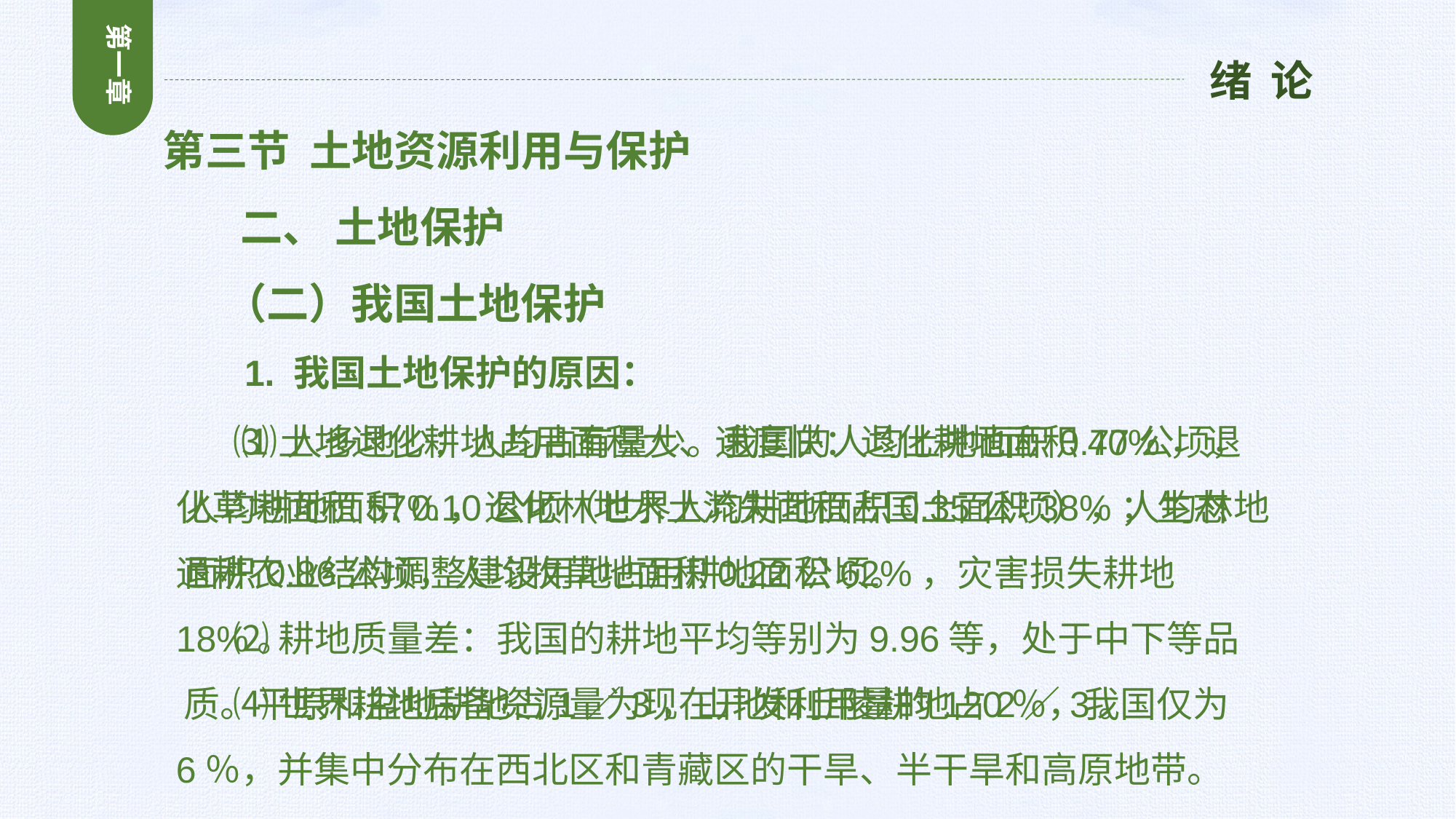

第一章
绪  论
第三节  土地资源利用与保护
       二、 土地保护
        （二）我国土地保护
        1. 我国土地保护的原因：

       ⑶土地退化耕地占用面积大、速度快：退化耕地面积40%，退化草地面积57%，退化林地水土流失面积占国土面积38%；生态退耕农业结构调整建设用地占用耕地面积62%，灾害损失耕地18%。
       ⑷世界耕地后备资源量为现在开发利用量的120％，我国仅为6％，并集中分布在西北区和青藏区的干旱、半干旱和高原地带。

       ⑴人多地少：人均占有量少。我国的人均土地面积0.77公顷，人均耕地面积0.10公顷（世界人均耕地面积0.35公顷），人均林地面积0.86公顷，人均牧草地面积0.22公顷。
      ⑵耕地质量差：我国的耕地平均等别为9.96等，处于中下等品质。平原和盆地耕地占1／3，山地和丘陵耕地占2／3。